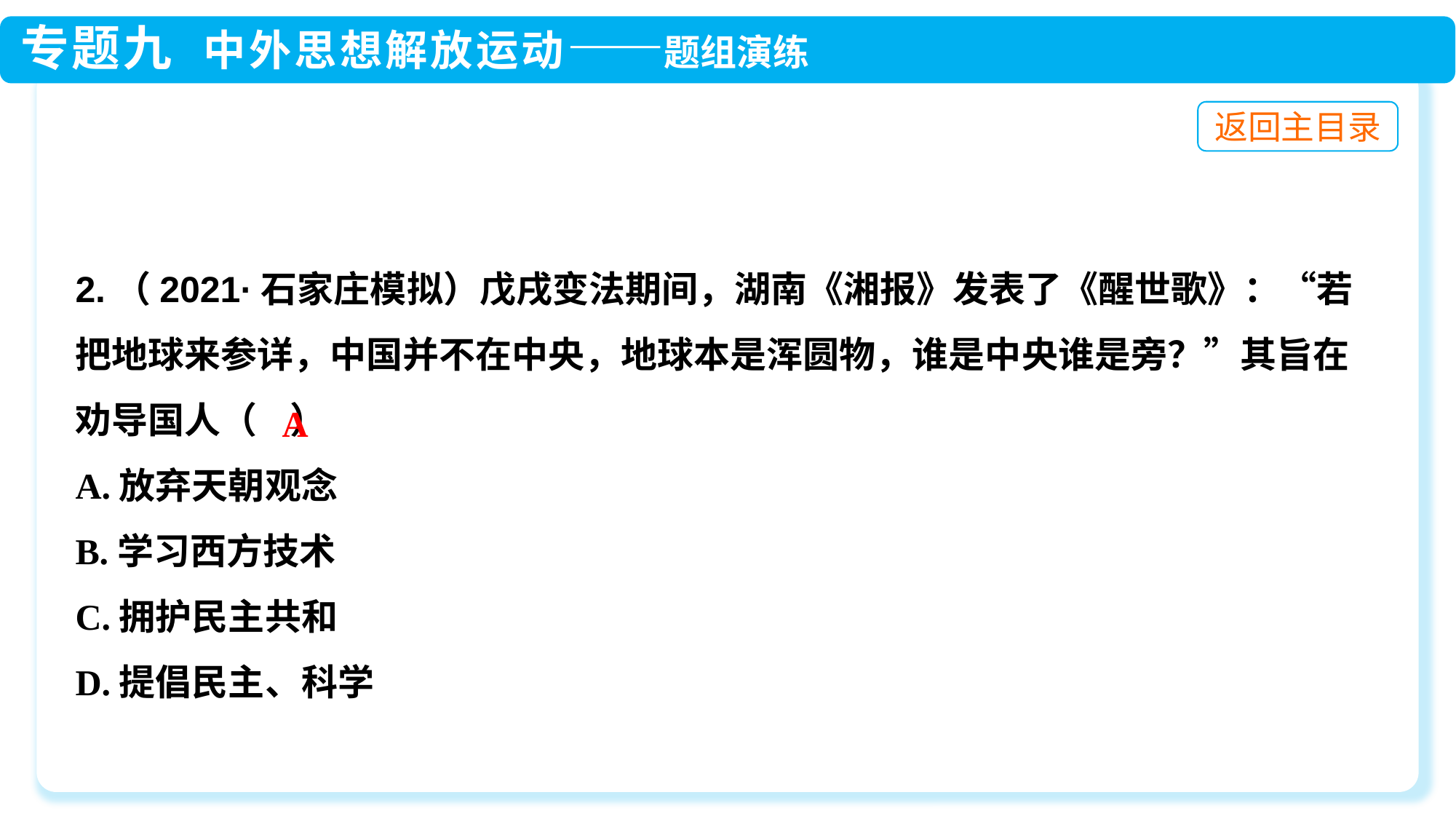

2.（2021·石家庄模拟）戊戌变法期间，湖南《湘报》发表了《醒世歌》：“若把地球来参详，中国并不在中央，地球本是浑圆物，谁是中央谁是旁？”其旨在劝导国人（    ）
A.放弃天朝观念
B.学习西方技术
C.拥护民主共和
D.提倡民主、科学
A